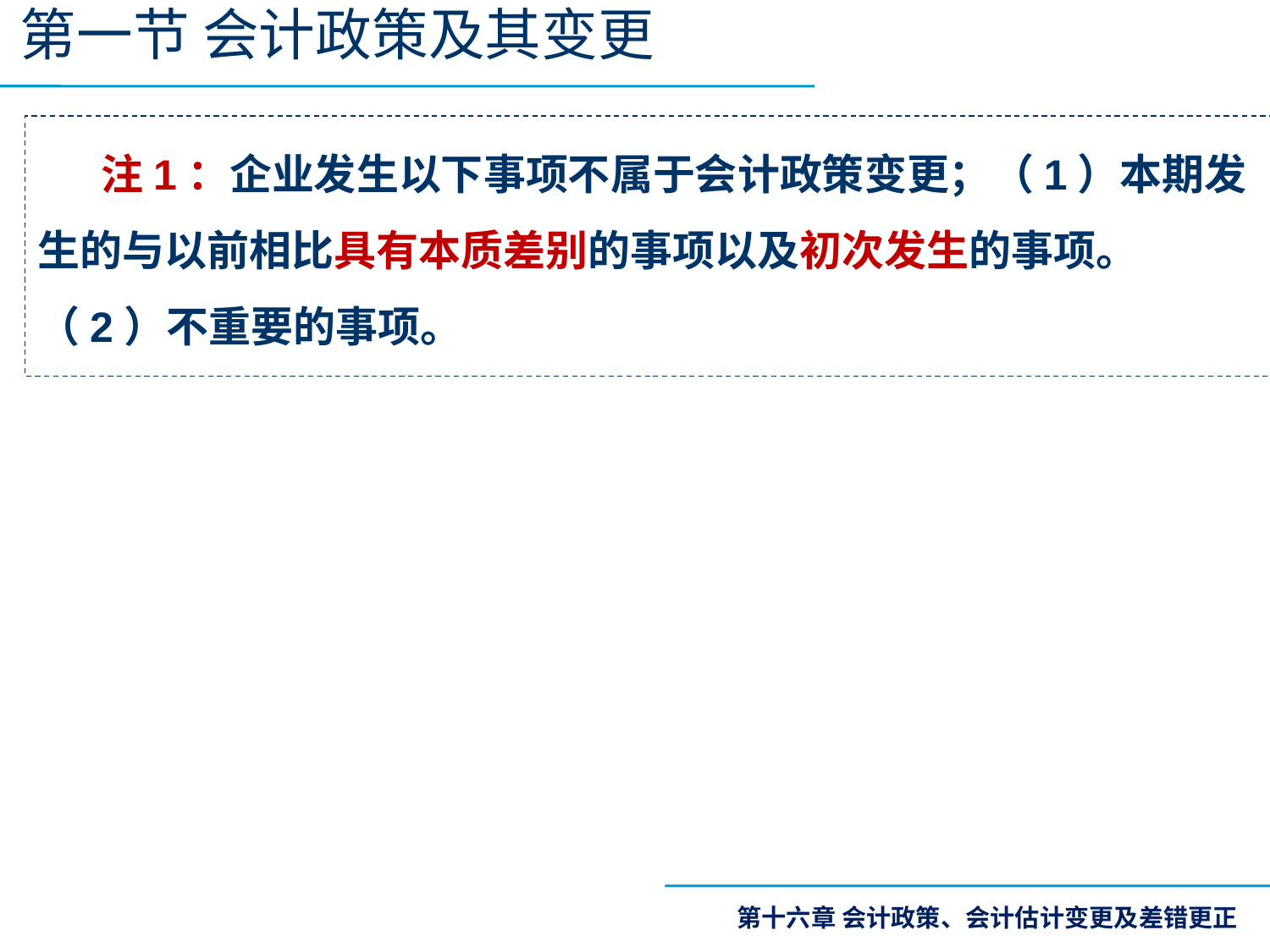

第一节 会计政策及其变更
注1：企业发生以下事项不属于会计政策变更；（1）本期发生的与以前相比具有本质差别的事项以及初次发生的事项。（2）不重要的事项。